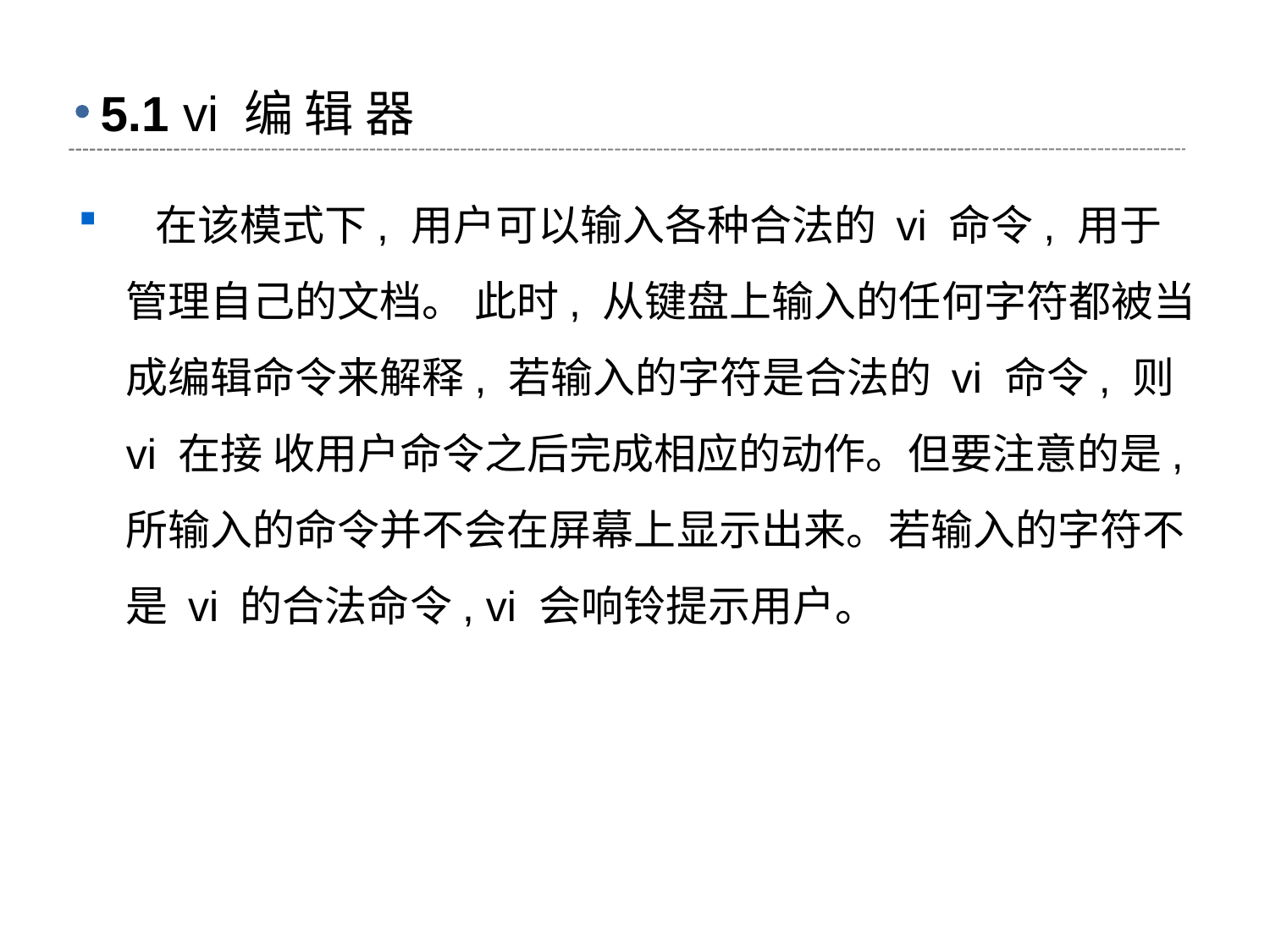

# 5.1 vi 编 辑 器
  在该模式下, 用户可以输入各种合法的 vi 命令, 用于管理自己的文档。 此时, 从键盘上输入的任何字符都被当成编辑命令来解释, 若输入的字符是合法的 vi 命令, 则 vi 在接 收用户命令之后完成相应的动作。但要注意的是, 所输入的命令并不会在屏幕上显示出来。若输入的字符不是 vi 的合法命令, vi 会响铃提示用户。